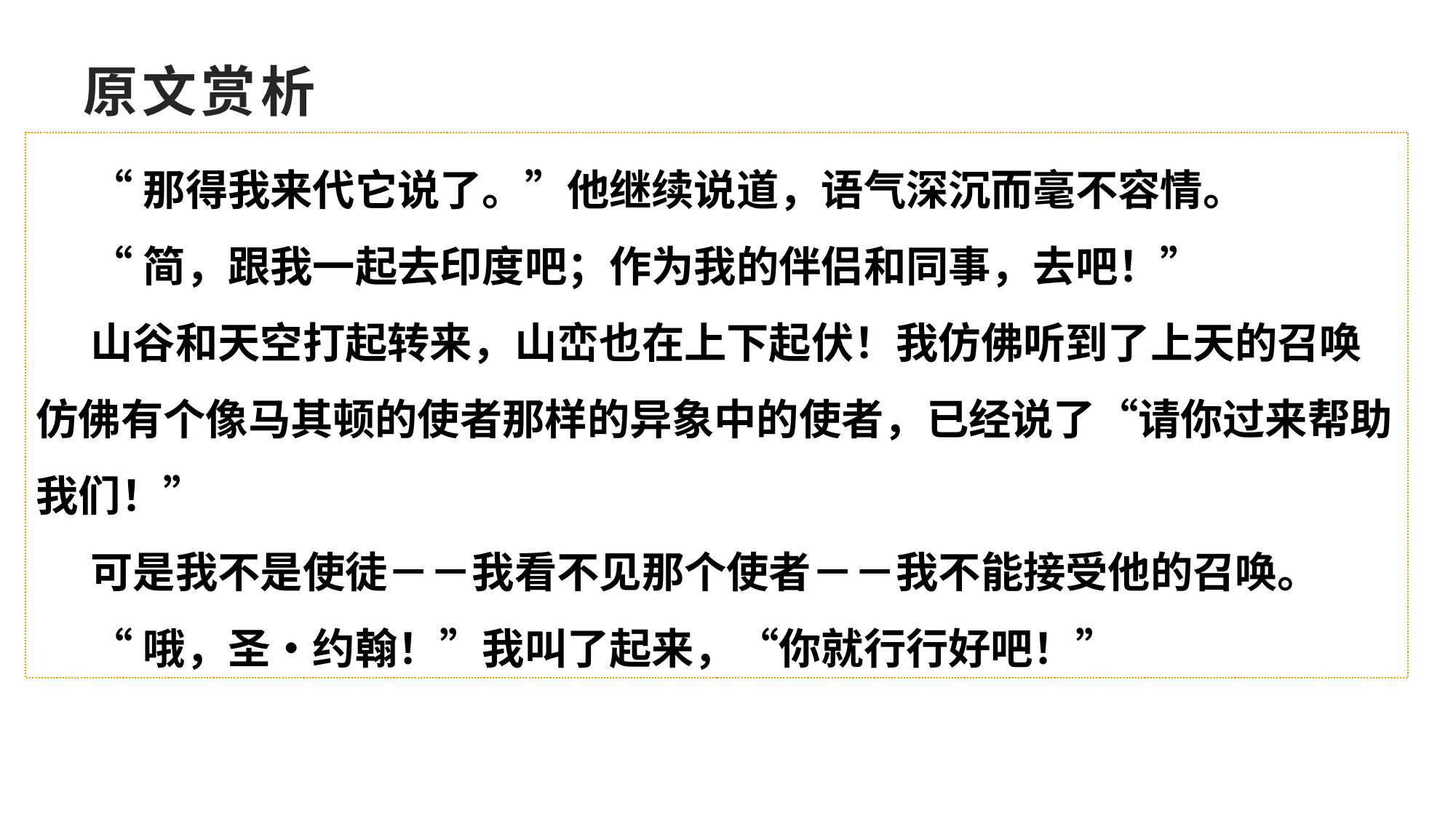

# 原文赏析
“那得我来代它说了。”他继续说道，语气深沉而毫不容情。
“简，跟我一起去印度吧；作为我的伴侣和同事，去吧！”
山谷和天空打起转来，山峦也在上下起伏！我仿佛听到了上天的召唤仿佛有个像马其顿的使者那样的异象中的使者，已经说了“请你过来帮助我们！”
可是我不是使徒－－我看不见那个使者－－我不能接受他的召唤。
“哦，圣•约翰！”我叫了起来，“你就行行好吧！”